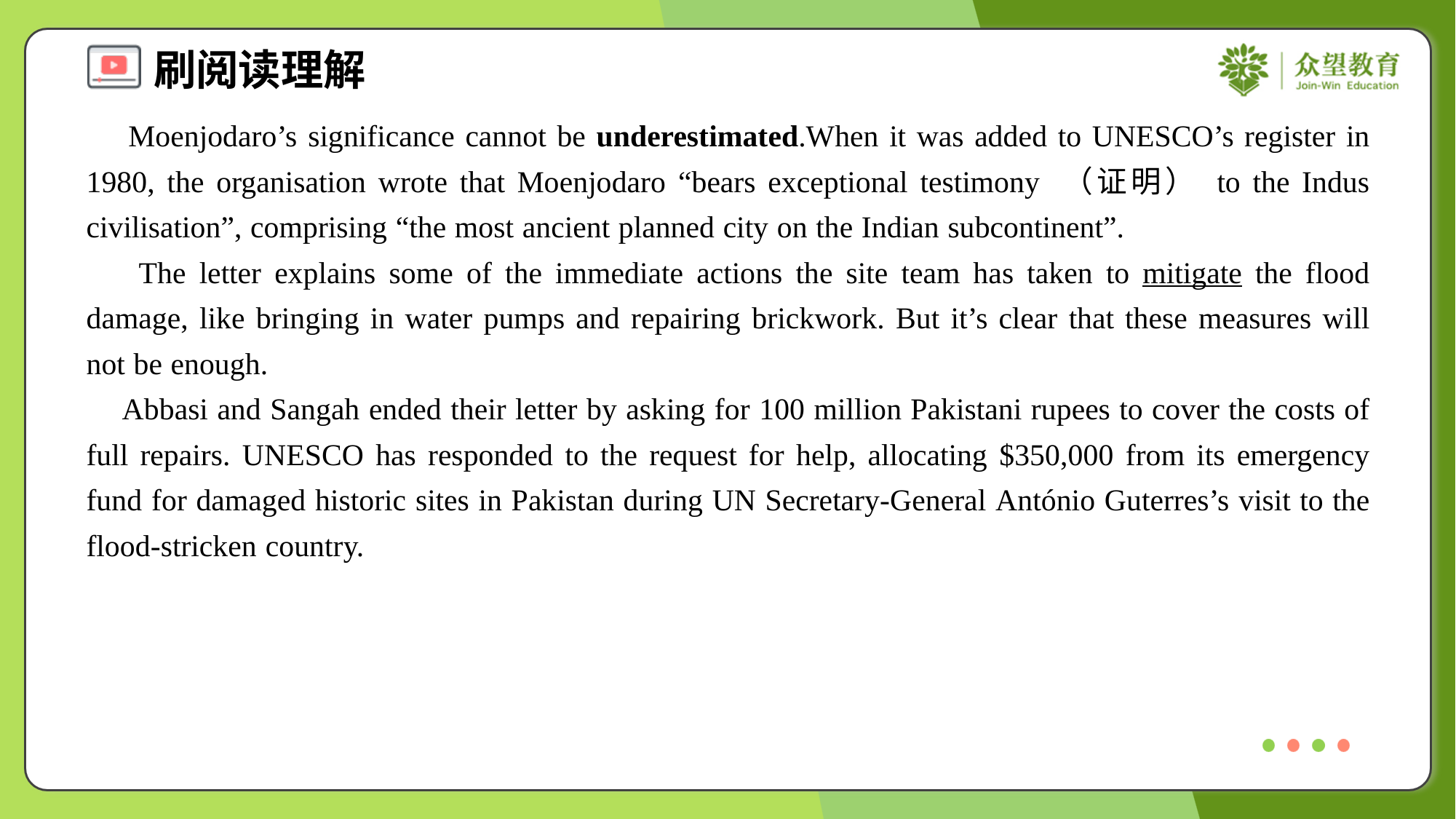

Moenjodaro’s significance cannot be underestimated.When it was added to UNESCO’s register in 1980, the organisation wrote that Moenjodaro “bears exceptional testimony （证明） to the Indus civilisation”, comprising “the most ancient planned city on the Indian subcontinent”.
    The letter explains some of the immediate actions the site team has taken to mitigate the flood damage, like bringing in water pumps and repairing brickwork. But it’s clear that these measures will not be enough.
    Abbasi and Sangah ended their letter by asking for 100 million Pakistani rupees to cover the costs of full repairs. UNESCO has responded to the request for help, allocating $350,000 from its emergency fund for damaged historic sites in Pakistan during UN Secretary-General António Guterres’s visit to the flood-stricken country.